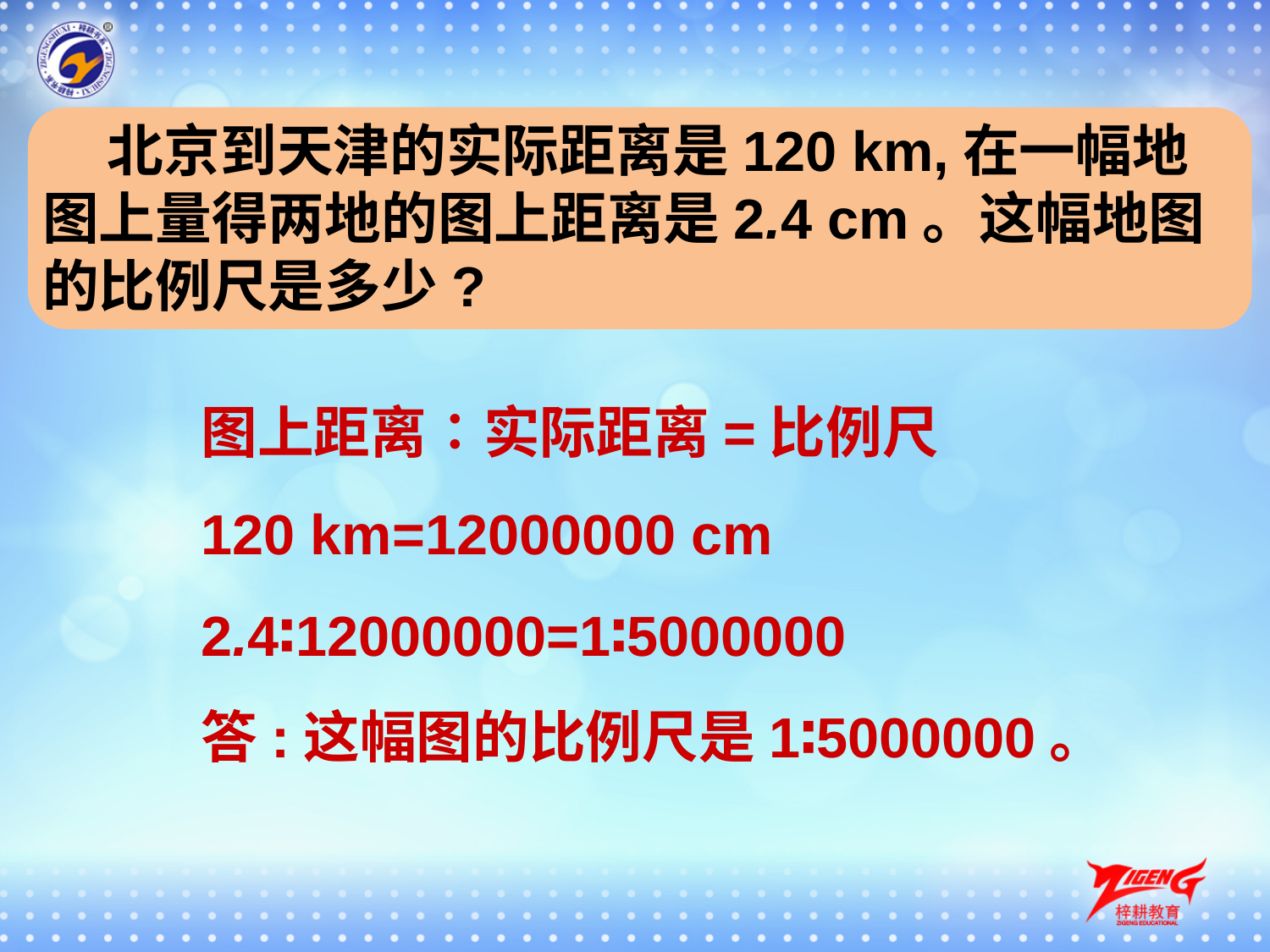

北京到天津的实际距离是120 km,在一幅地图上量得两地的图上距离是2.4 cm。这幅地图的比例尺是多少?
图上距离∶实际距离=比例尺
120 km=12000000 cm
2.4∶12000000=1∶5000000
答:这幅图的比例尺是1∶5000000。